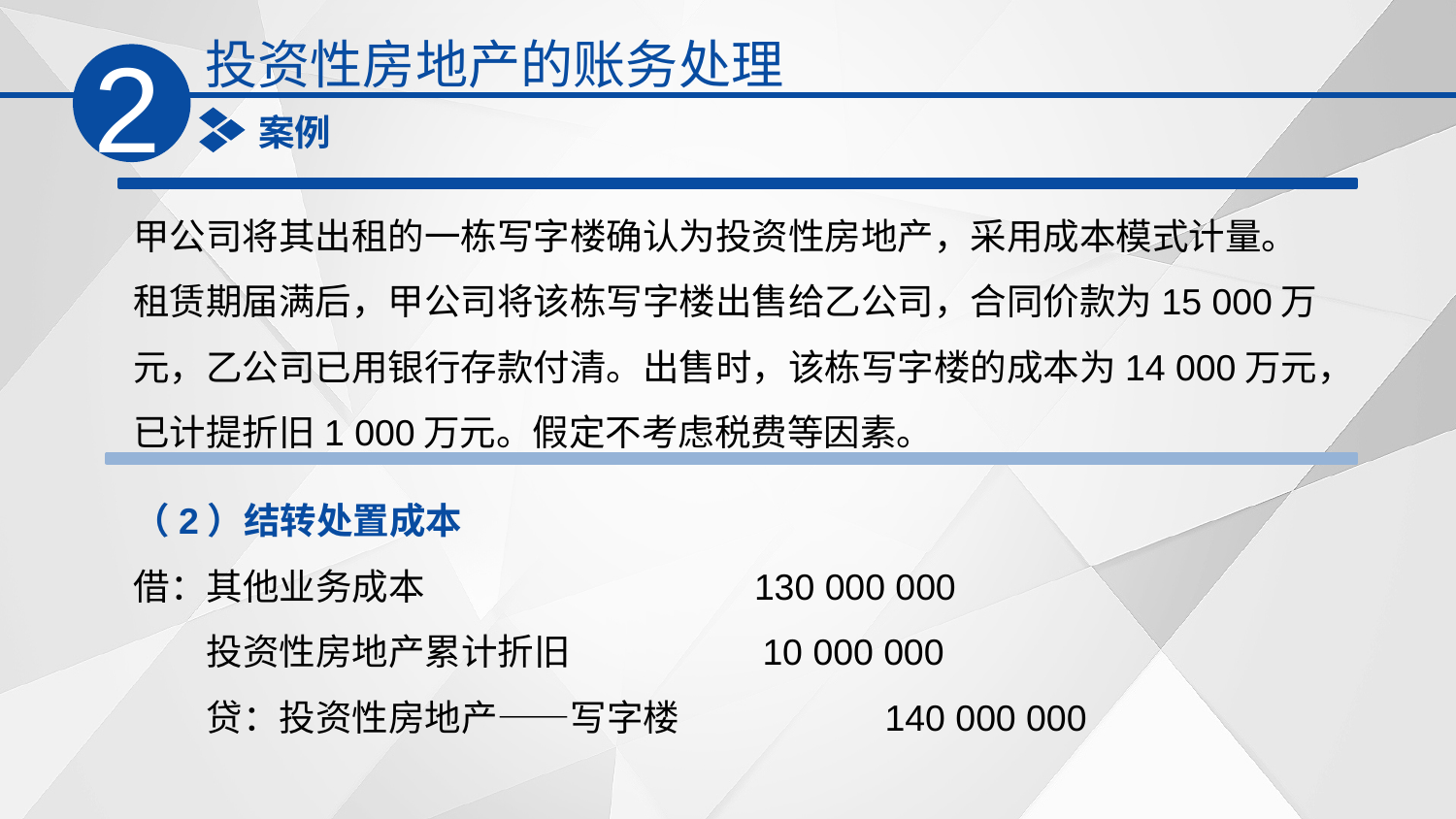

投资性房地产的账务处理
2

案例

甲公司将其出租的一栋写字楼确认为投资性房地产，采用成本模式计量。租赁期届满后，甲公司将该栋写字楼出售给乙公司，合同价款为15 000万元，乙公司已用银行存款付清。出售时，该栋写字楼的成本为14 000万元，已计提折旧1 000万元。假定不考虑税费等因素。

（2）结转处置成本
借：其他业务成本　　　　　　　        130 000 000
　　投资性房地产累计折旧　　　         10 000 000
　　贷：投资性房地产——写字楼　　               140 000 000